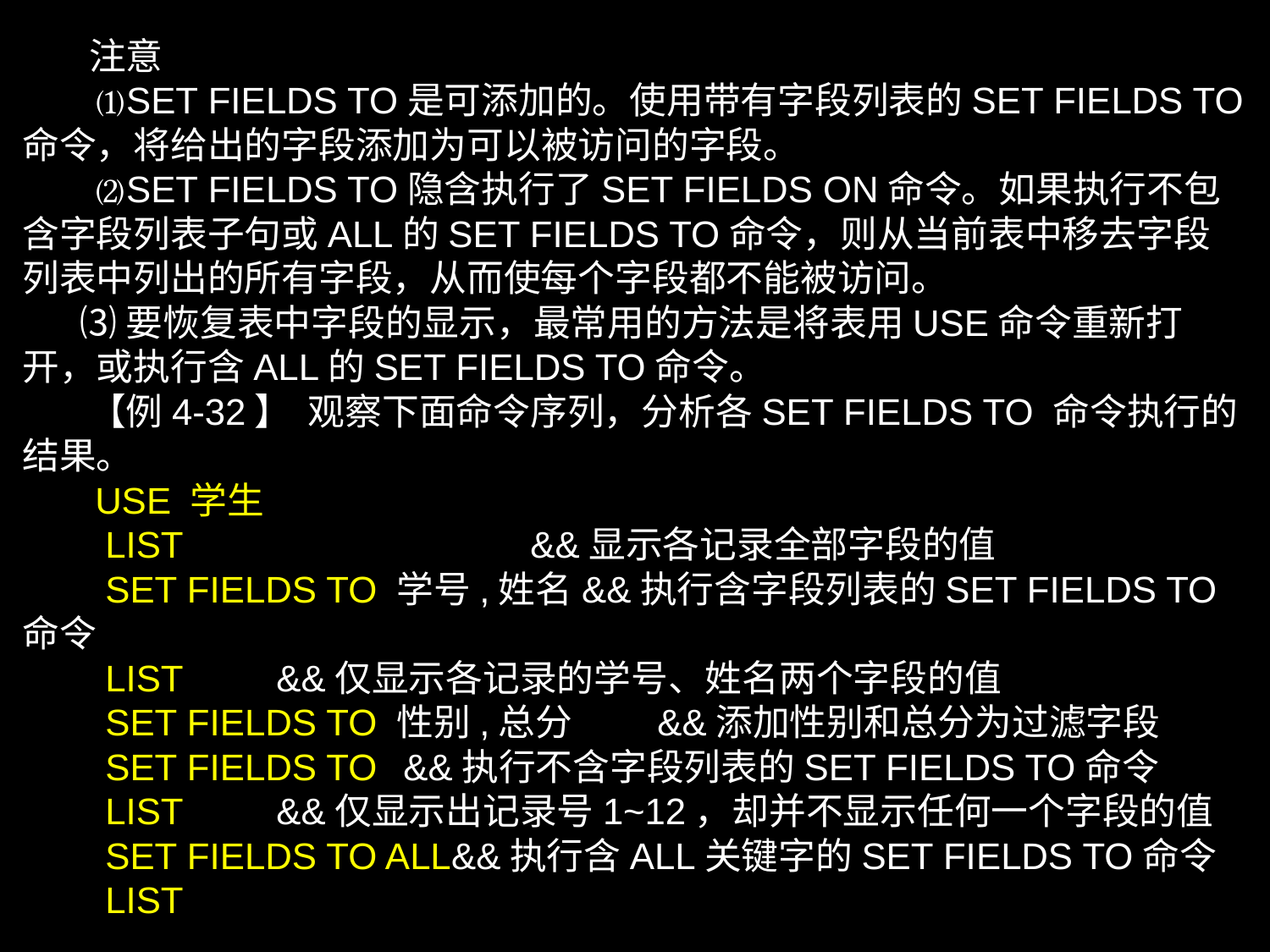

注意
       ⑴SET FIELDS TO是可添加的。使用带有字段列表的SET FIELDS TO命令，将给出的字段添加为可以被访问的字段。
       ⑵SET FIELDS TO隐含执行了SET FIELDS ON命令。如果执行不包含字段列表子句或ALL的SET FIELDS TO命令，则从当前表中移去字段列表中列出的所有字段，从而使每个字段都不能被访问。
       ⑶要恢复表中字段的显示，最常用的方法是将表用USE命令重新打开，或执行含ALL的SET FIELDS TO命令。
       【例4-32】  观察下面命令序列，分析各SET FIELDS TO 命令执行的结果。
       USE 学生
　　LIST			&&显示各记录全部字段的值
　　SET FIELDS TO 学号,姓名&&执行含字段列表的SET FIELDS TO命令
　　LIST	&&仅显示各记录的学号、姓名两个字段的值
　　SET FIELDS TO 性别,总分	&&添加性别和总分为过滤字段
　　SET FIELDS TO	&&执行不含字段列表的SET FIELDS TO命令
　　LIST	&&仅显示出记录号1~12，却并不显示任何一个字段的值
　　SET FIELDS TO ALL&&执行含ALL关键字的SET FIELDS TO命令
　　LIST